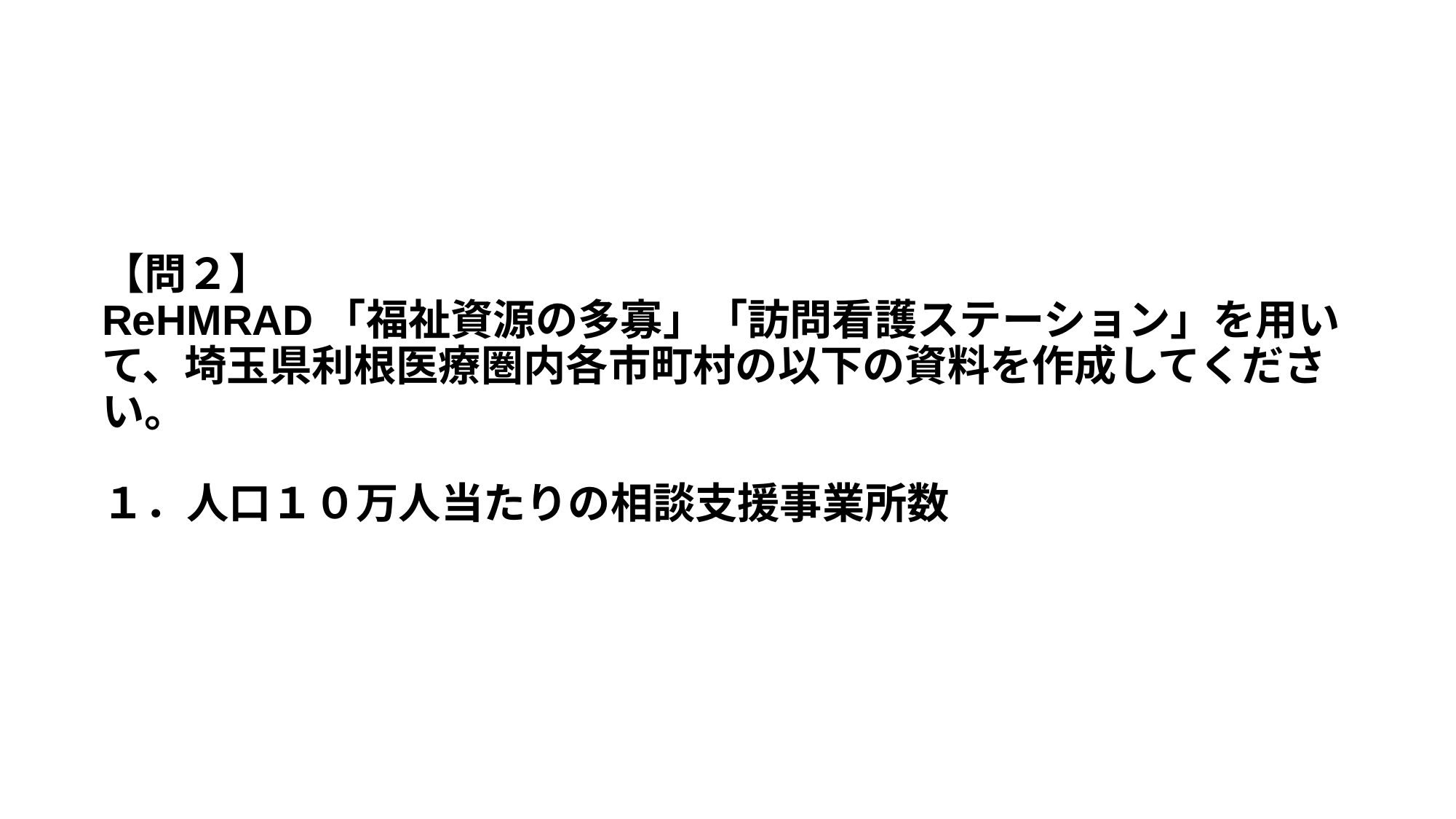

# 【問２】 ReHMRAD「福祉資源の多寡」「訪問看護ステーション」を用いて、埼玉県利根医療圏内各市町村の以下の資料を作成してください。 １．人口１０万人当たりの相談支援事業所数